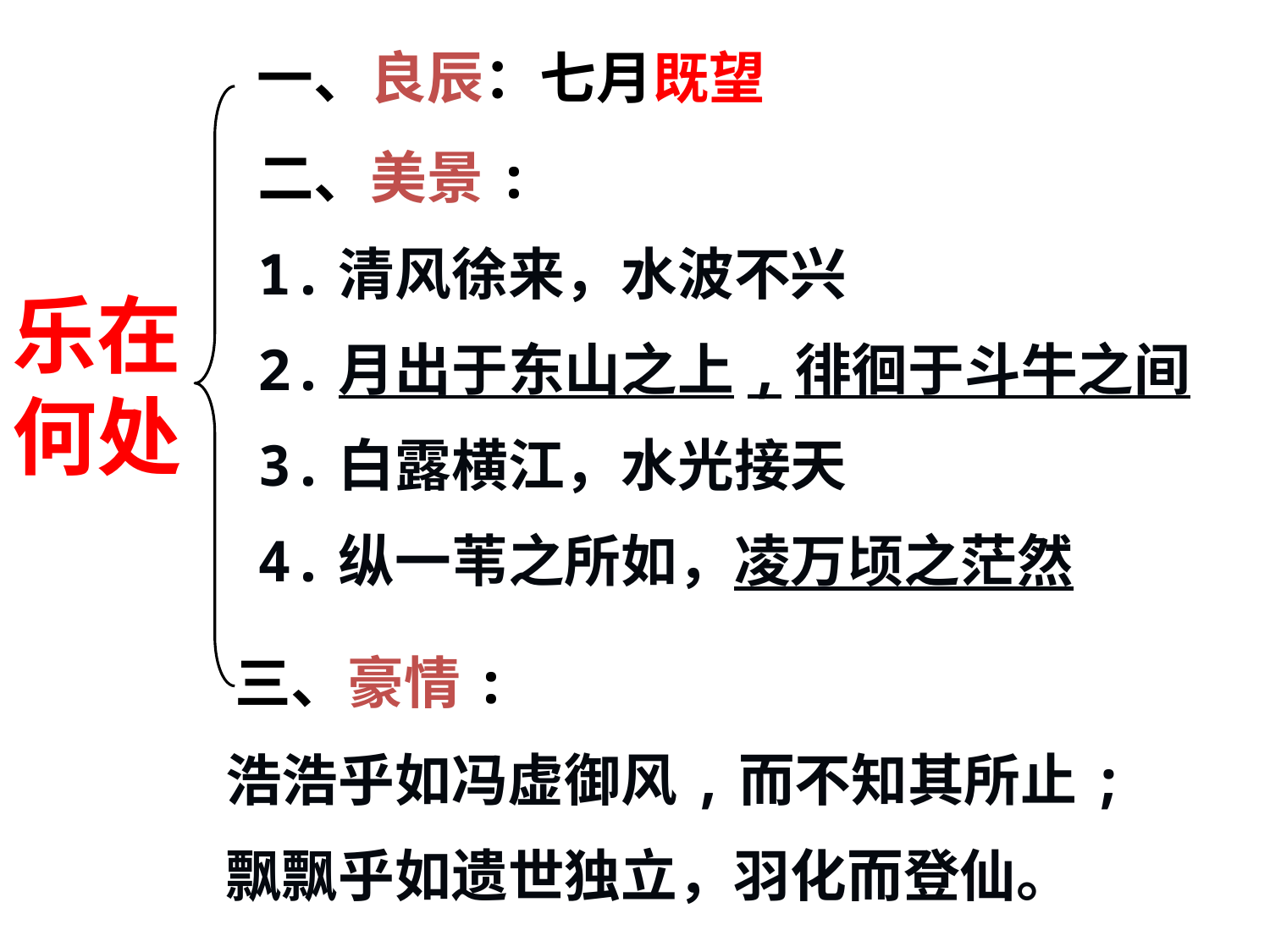

一、良辰：七月既望

二、美景:
1.清风徐来，水波不兴
2.月出于东山之上,徘徊于斗牛之间
3.白露横江，水光接天
4.纵一苇之所如，凌万顷之茫然
乐在何处
     三、豪情:
     浩浩乎如冯虚御风,而不知其所止;
     飘飘乎如遗世独立，羽化而登仙。